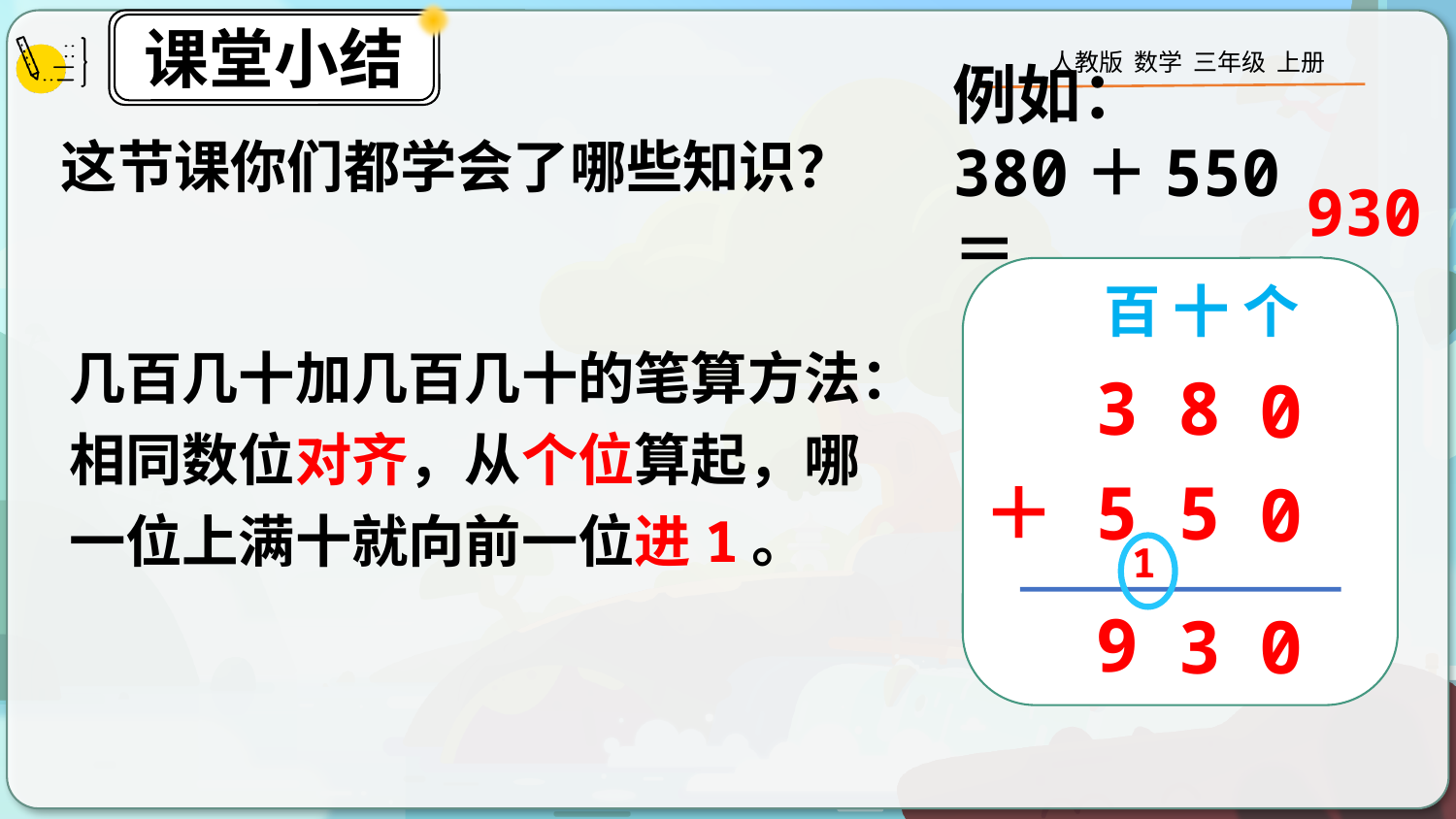

这节课你们都学会了哪些知识？
例如：
380＋550＝
930

百 十 个
几百几十加几百几十的笔算方法：
相同数位对齐，从个位算起，哪一位上满十就向前一位进1。
3
8
0
＋
5
5
0
1

9
0
3